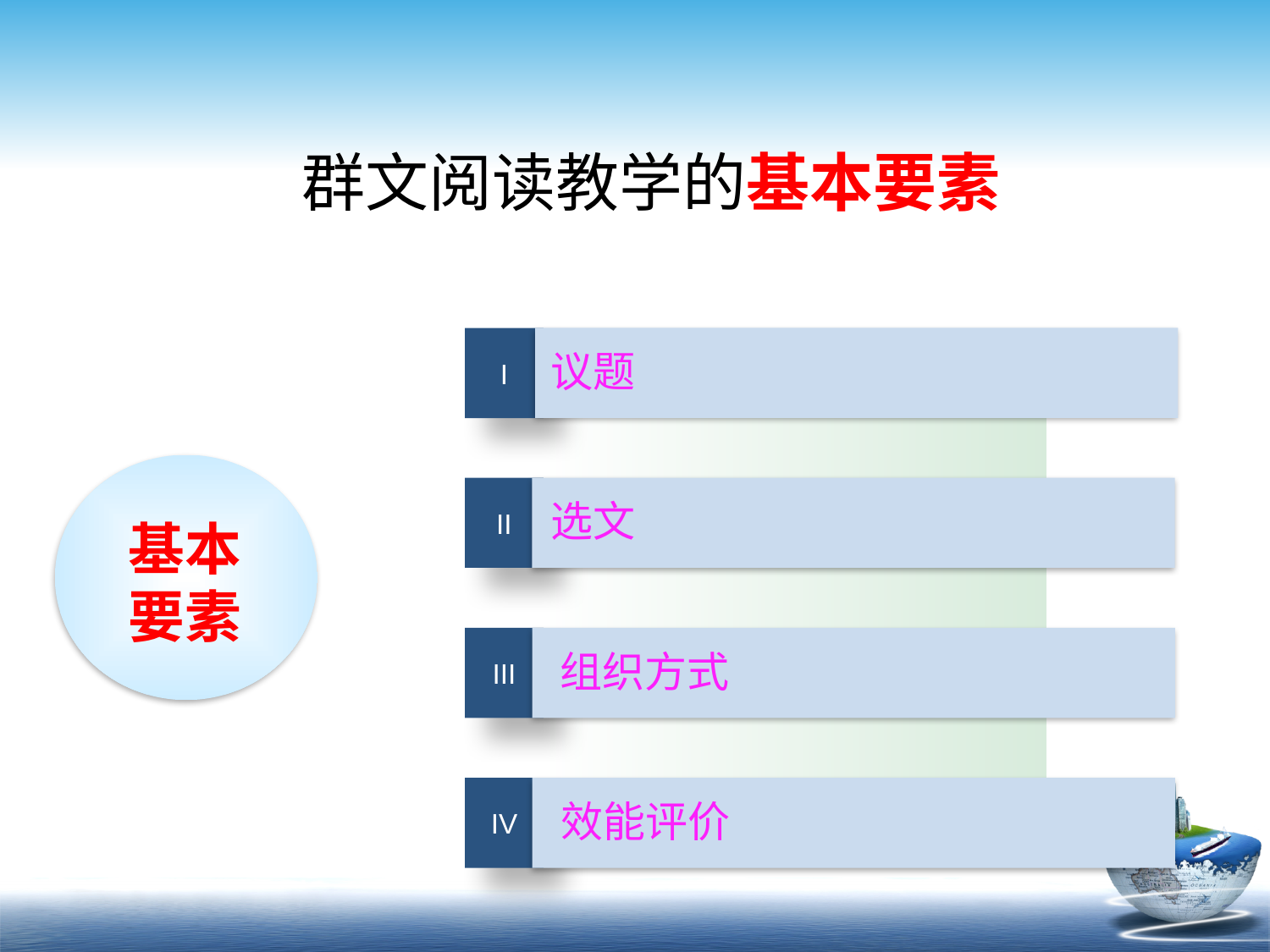

群文阅读教学的基本要素

I

议题

II

选文
基本
要素
III

组织方式
IV

效能评价